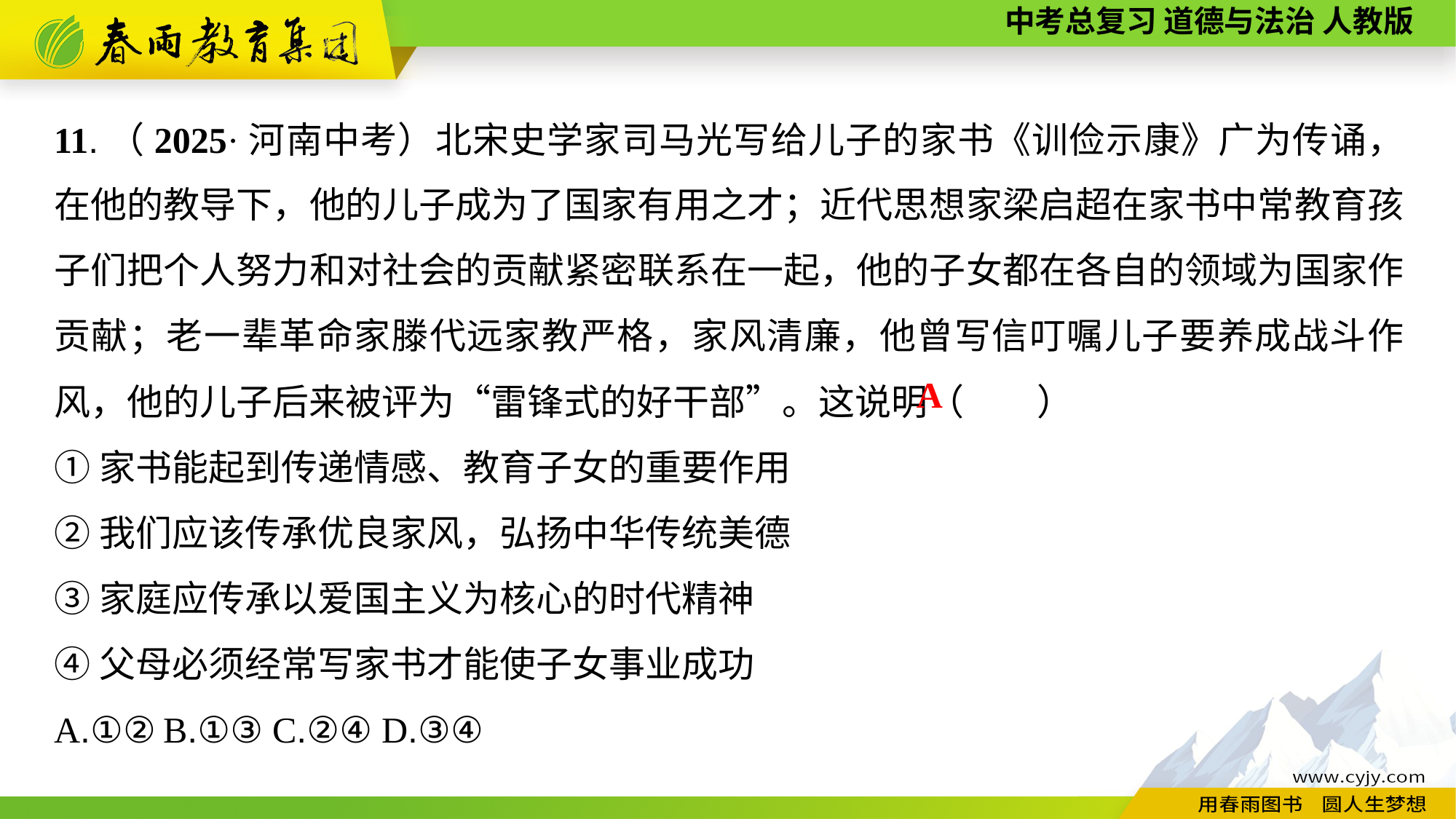

11.（2025·河南中考）北宋史学家司马光写给儿子的家书《训俭示康》广为传诵，在他的教导下，他的儿子成为了国家有用之才；近代思想家梁启超在家书中常教育孩子们把个人努力和对社会的贡献紧密联系在一起，他的子女都在各自的领域为国家作贡献；老一辈革命家滕代远家教严格，家风清廉，他曾写信叮嘱儿子要养成战斗作风，他的儿子后来被评为“雷锋式的好干部”。这说明（　　）
①家书能起到传递情感、教育子女的重要作用
②我们应该传承优良家风，弘扬中华传统美德
③家庭应传承以爱国主义为核心的时代精神
④父母必须经常写家书才能使子女事业成功
A.①②	B.①③	C.②④	D.③④
A